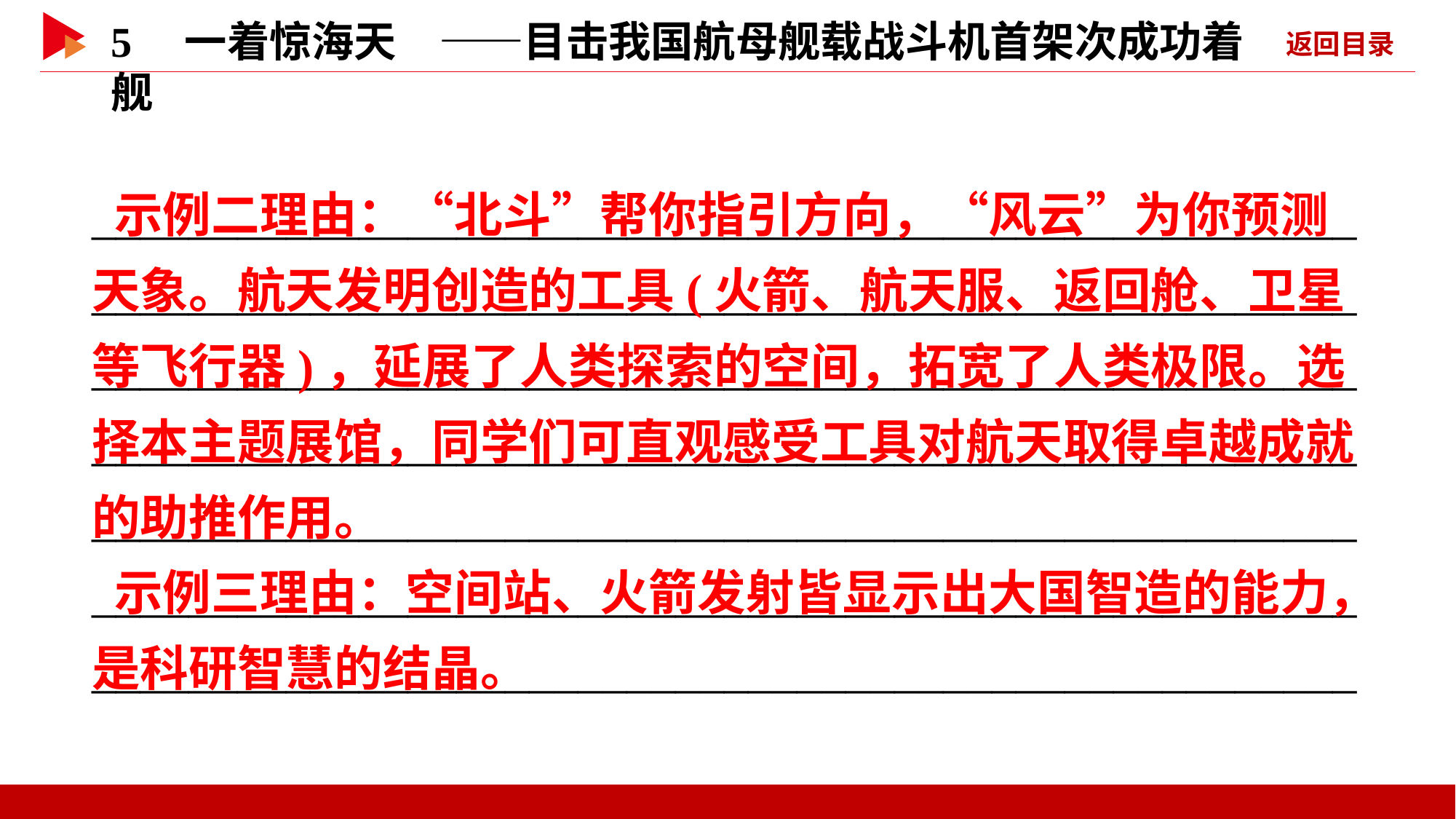

示例二理由：“北斗”帮你指引方向，“风云”为你预测天象。航天发明创造的工具(火箭、航天服、返回舱、卫星等飞行器)，延展了人类探索的空间，拓宽了人类极限。选择本主题展馆，同学们可直观感受工具对航天取得卓越成就的助推作用。
 示例三理由：空间站、火箭发射皆显示出大国智造的能力，是科研智慧的结晶。
____________________________________________________________________________________________________________________________________________________________________________________________________________________________________________________________________________________________________________________________________________________________________________